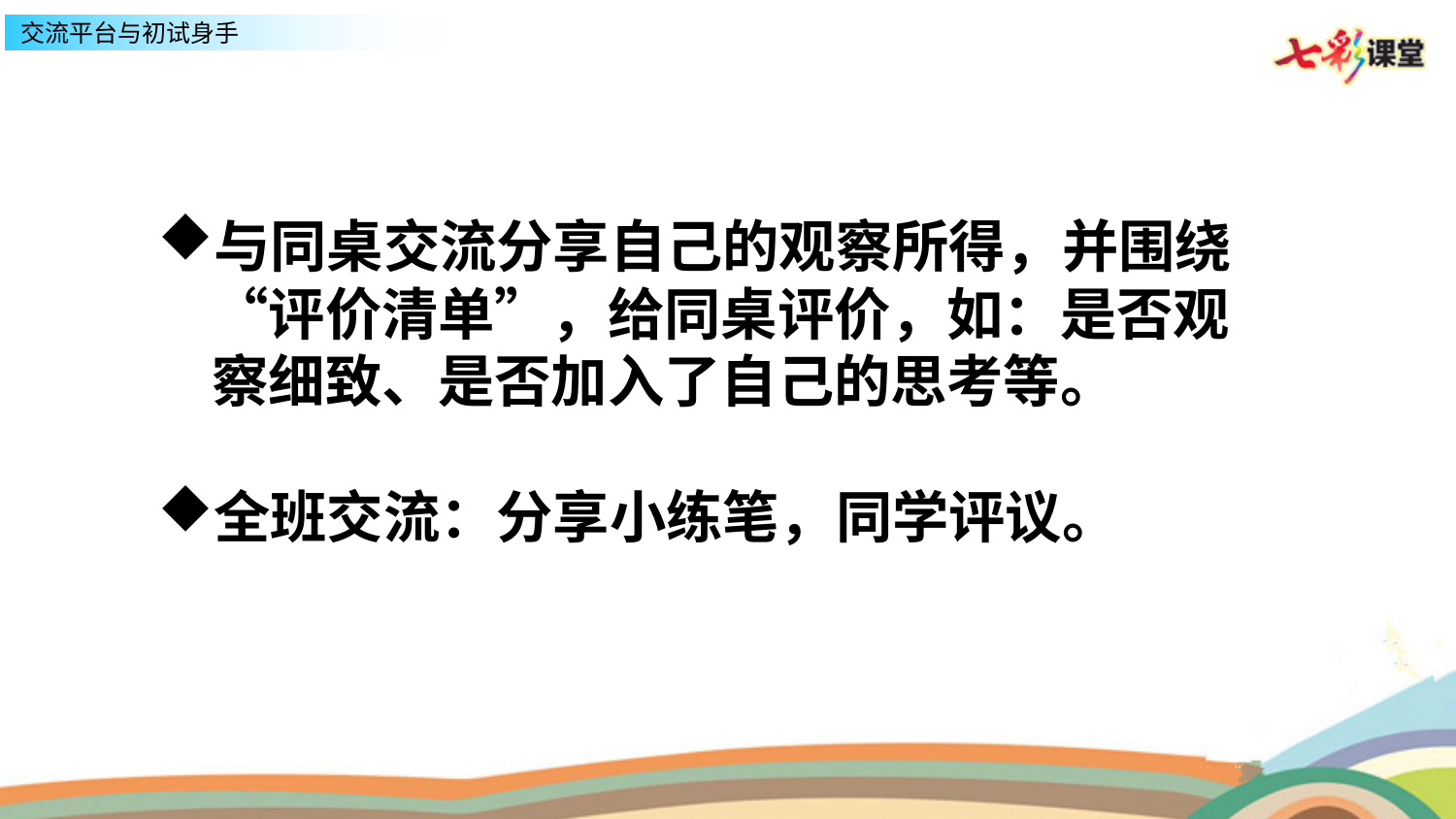

与同桌交流分享自己的观察所得，并围绕“评价清单”，给同桌评价，如：是否观察细致、是否加入了自己的思考等。

全班交流：分享小练笔，同学评议。